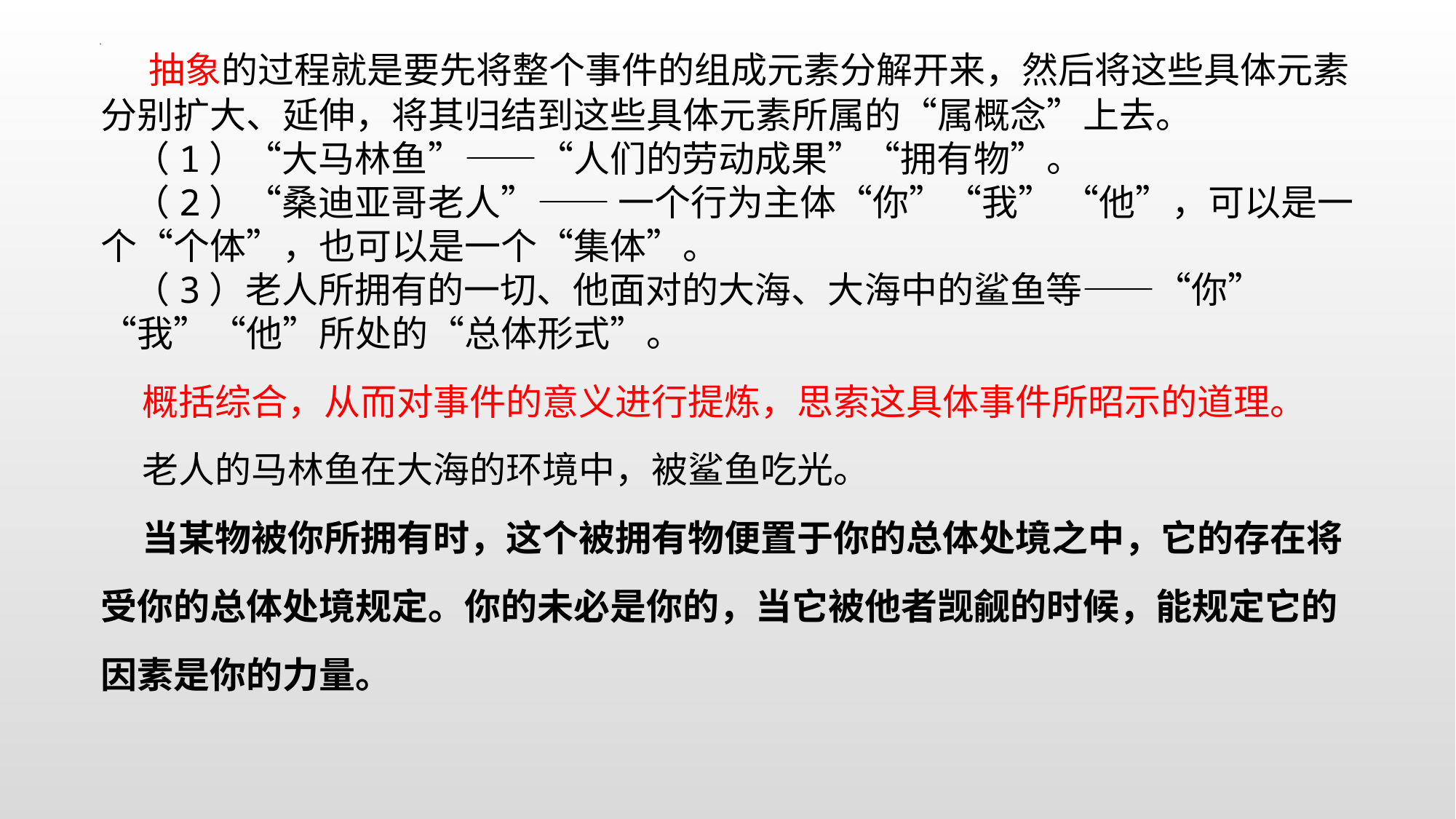

抽象的过程就是要先将整个事件的组成元素分解开来，然后将这些具体元素分别扩大、延伸，将其归结到这些具体元素所属的“属概念”上去。
   （1）“大马林鱼”——“人们的劳动成果”“拥有物”。
   （2）“桑迪亚哥老人”—— 一个行为主体“你”“我” “他”，可以是一个“个体”，也可以是一个“集体”。
   （3）老人所拥有的一切、他面对的大海、大海中的鲨鱼等——“你”“我”“他”所处的“总体形式”。
    概括综合，从而对事件的意义进行提炼，思索这具体事件所昭示的道理。
    老人的马林鱼在大海的环境中，被鲨鱼吃光。
    当某物被你所拥有时，这个被拥有物便置于你的总体处境之中，它的存在将受你的总体处境规定。你的未必是你的，当它被他者觊觎的时候，能规定它的因素是你的力量。